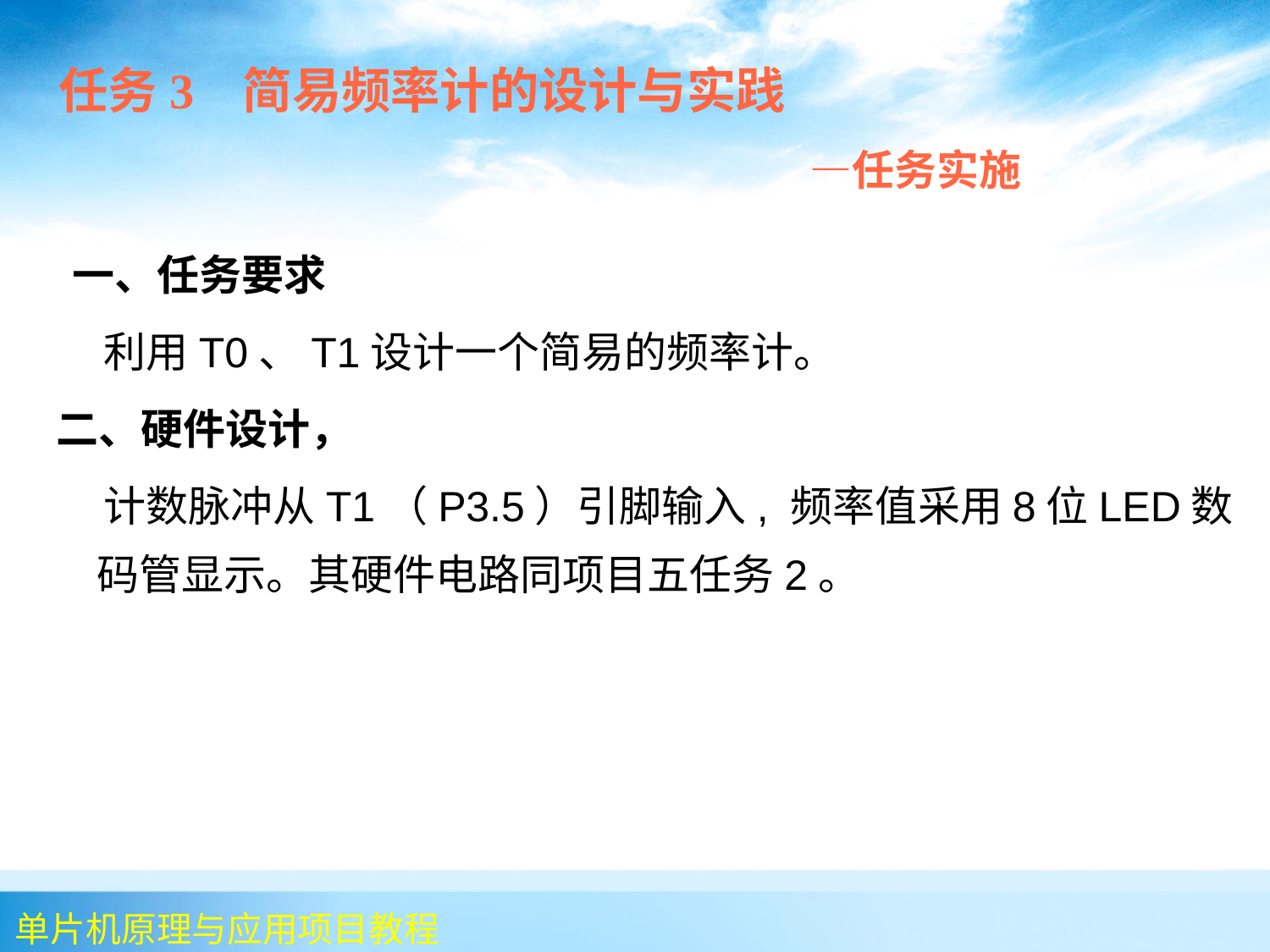

任务3   简易频率计的设计与实践
                                                                     —任务实施
 一、任务要求
    利用T0、T1设计一个简易的频率计。
二、硬件设计，
    计数脉冲从T1（P3.5）引脚输入, 频率值采用8位LED数码管显示。其硬件电路同项目五任务2。